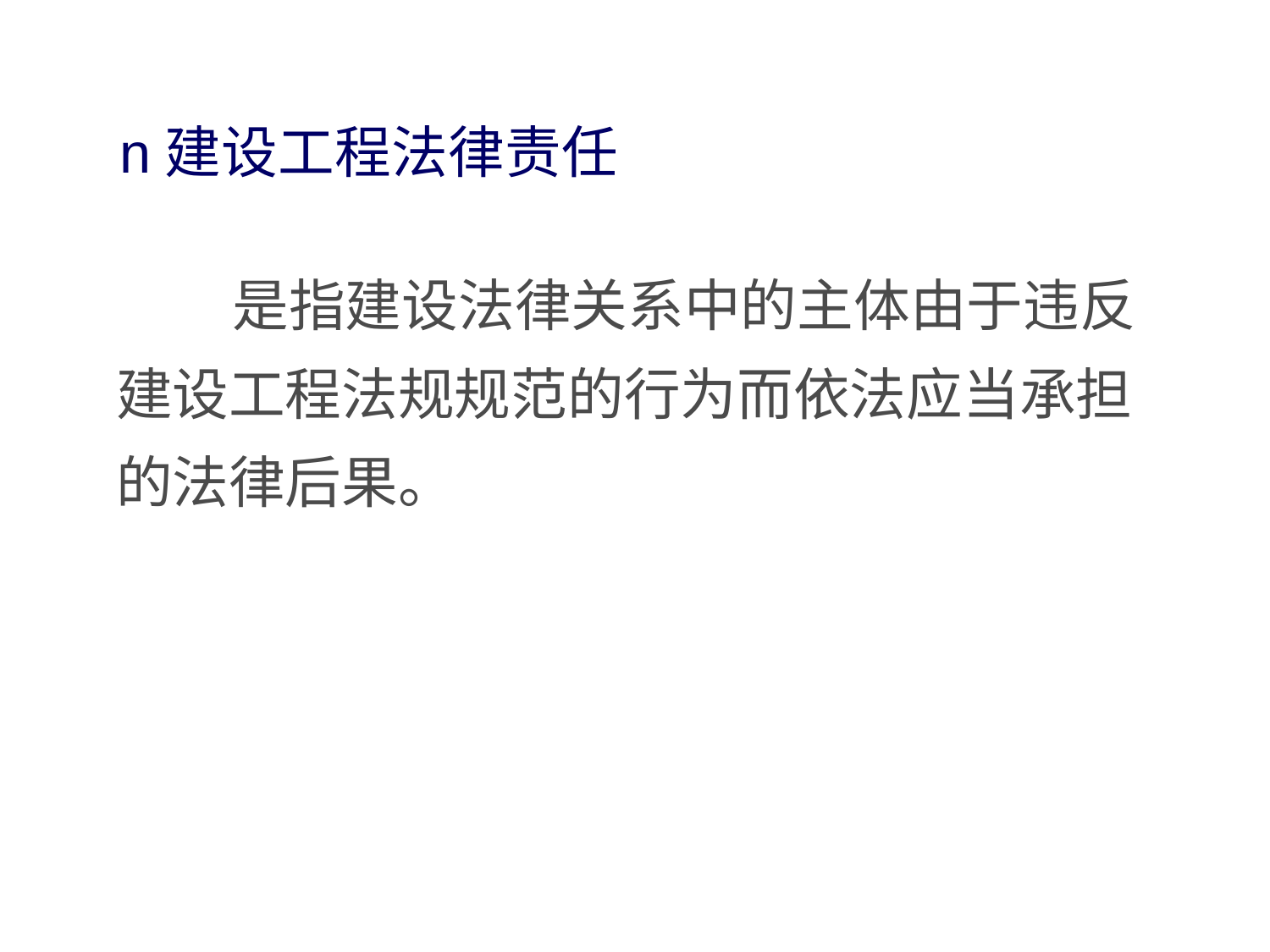

n建设工程法律责任

是指建设法律关系中的主体由于违反 建设工程法规规范的行为而依法应当承担 的法律后果。